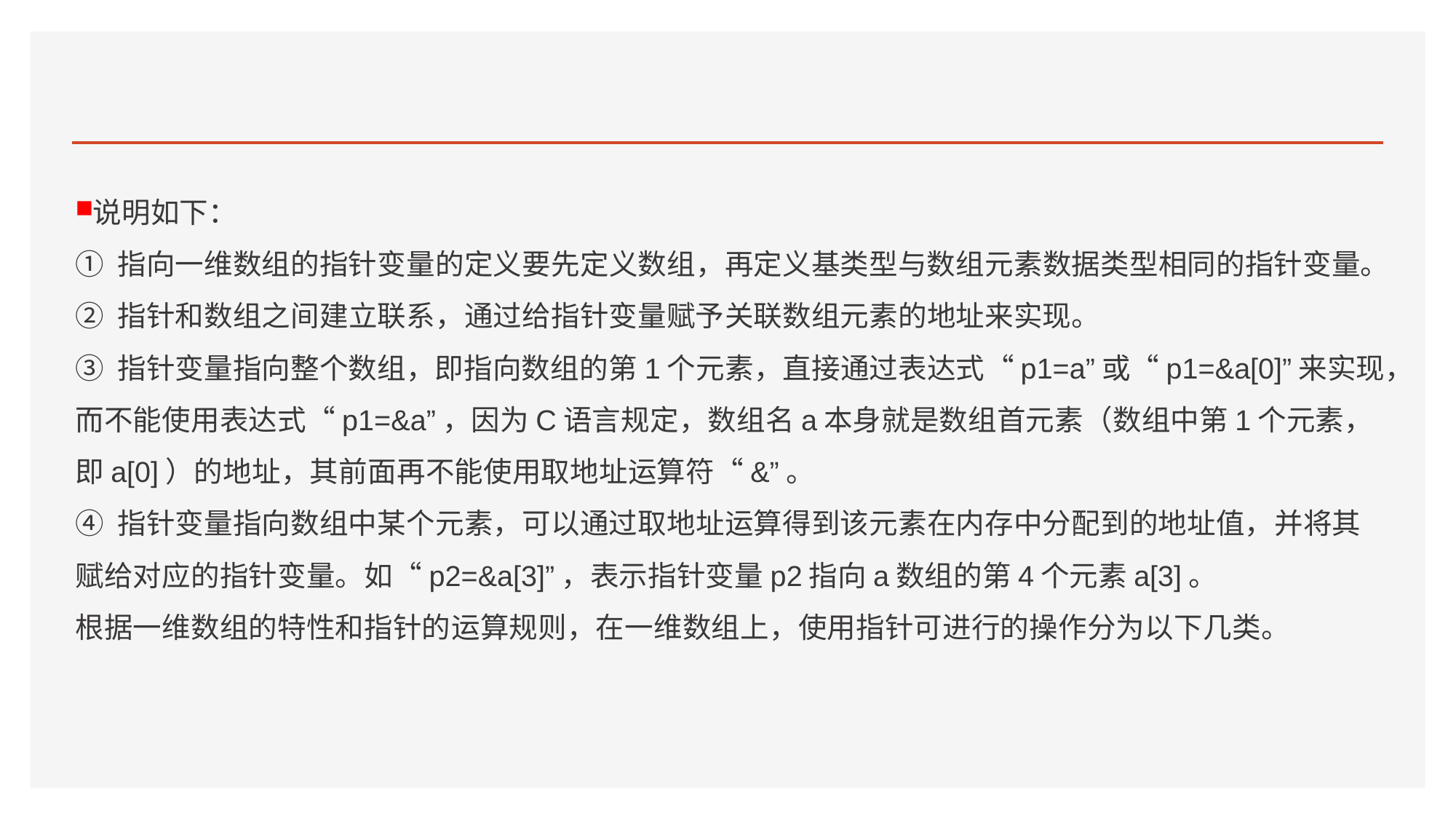

#
说明如下：
① 指向一维数组的指针变量的定义要先定义数组，再定义基类型与数组元素数据类型相同的指针变量。
② 指针和数组之间建立联系，通过给指针变量赋予关联数组元素的地址来实现。
③ 指针变量指向整个数组，即指向数组的第1个元素，直接通过表达式“p1=a”或“p1=&a[0]”来实现，而不能使用表达式“p1=&a”，因为C语言规定，数组名a本身就是数组首元素（数组中第1个元素，即a[0]）的地址，其前面再不能使用取地址运算符“&”。
④ 指针变量指向数组中某个元素，可以通过取地址运算得到该元素在内存中分配到的地址值，并将其赋给对应的指针变量。如“p2=&a[3]”，表示指针变量p2指向a数组的第4个元素a[3]。
根据一维数组的特性和指针的运算规则，在一维数组上，使用指针可进行的操作分为以下几类。